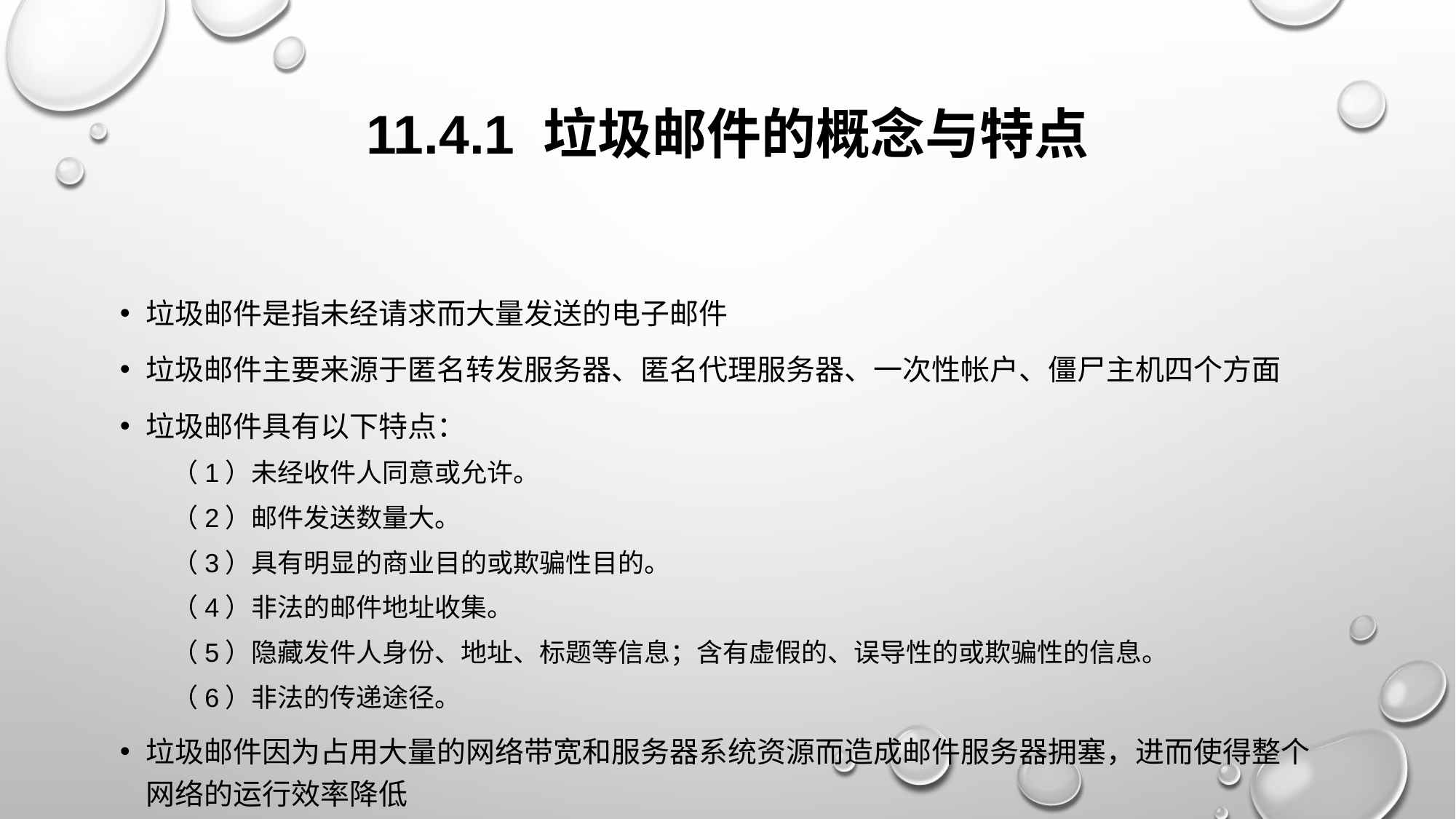

# 11.4.1 垃圾邮件的概念与特点
垃圾邮件是指未经请求而大量发送的电子邮件
垃圾邮件主要来源于匿名转发服务器、匿名代理服务器、一次性帐户、僵尸主机四个方面
垃圾邮件具有以下特点：
（1）未经收件人同意或允许。
（2）邮件发送数量大。
（3）具有明显的商业目的或欺骗性目的。
（4）非法的邮件地址收集。
（5）隐藏发件人身份、地址、标题等信息；含有虚假的、误导性的或欺骗性的信息。
（6）非法的传递途径。
垃圾邮件因为占用大量的网络带宽和服务器系统资源而造成邮件服务器拥塞，进而使得整个网络的运行效率降低